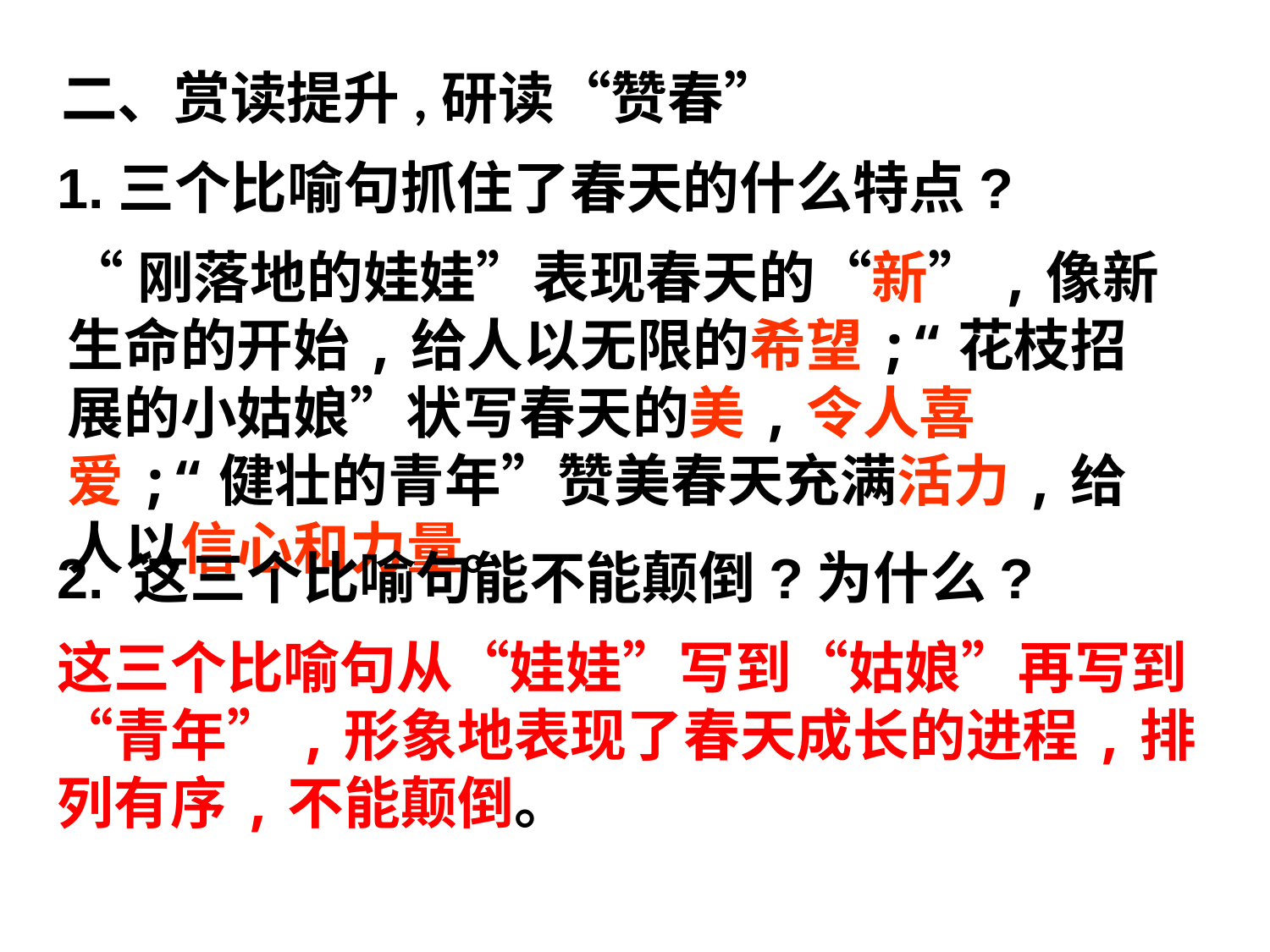

二、赏读提升,研读“赞春”
1.三个比喻句抓住了春天的什么特点?
“刚落地的娃娃”表现春天的“新”,像新生命的开始,给人以无限的希望;“花枝招展的小姑娘”状写春天的美,令人喜爱;“健壮的青年”赞美春天充满活力,给人以信心和力量。
2. 这三个比喻句能不能颠倒?为什么?
这三个比喻句从“娃娃”写到“姑娘”再写到“青年”,形象地表现了春天成长的进程,排列有序,不能颠倒。